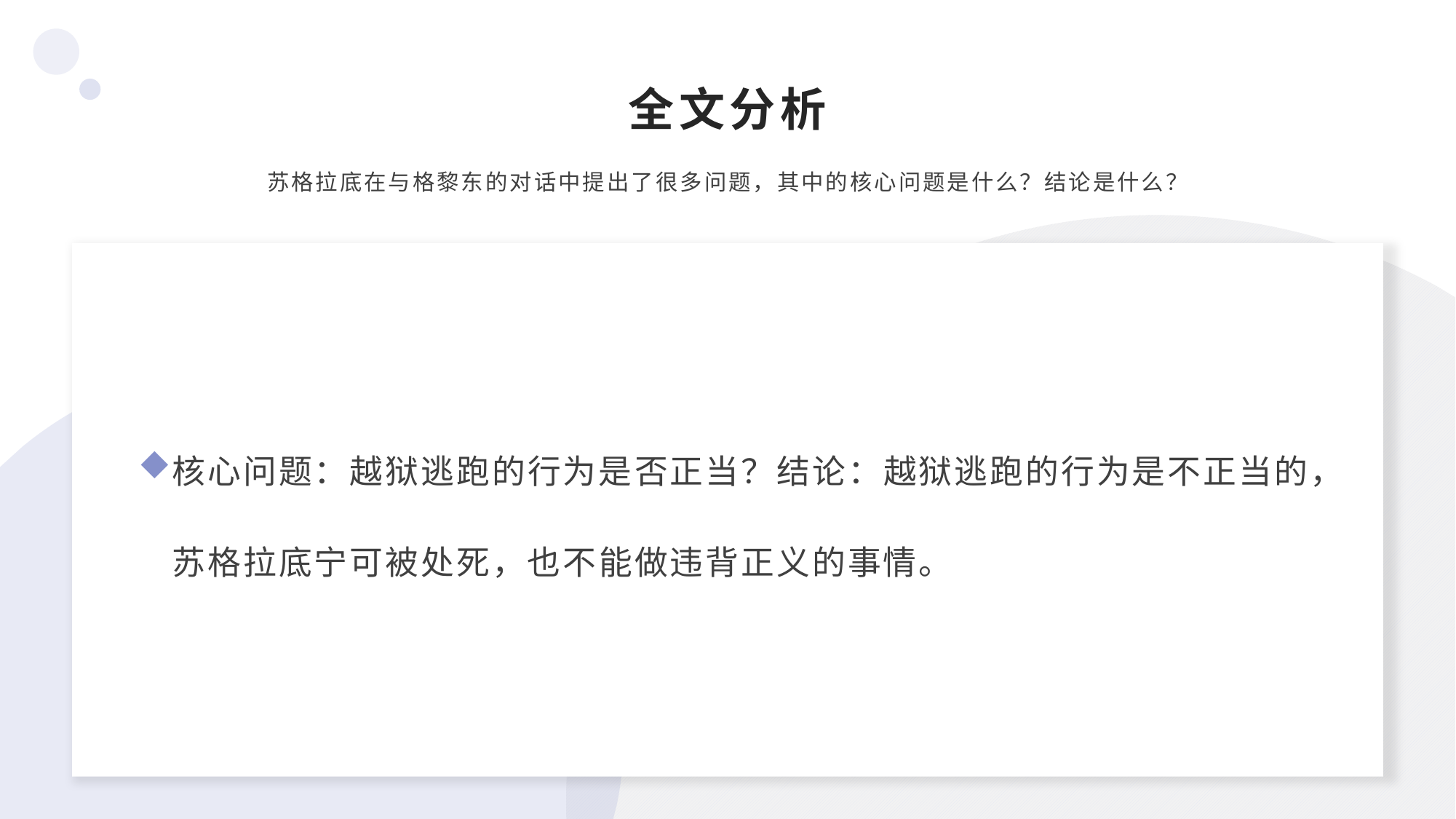

全文分析

苏格拉底在与格黎东的对话中提出了很多问题，其中的核心问题是什么？结论是什么？

核心问题：越狱逃跑的行为是否正当？结论：越狱逃跑的行为是不正当的，苏格拉底宁可被处死，也不能做违背正义的事情。